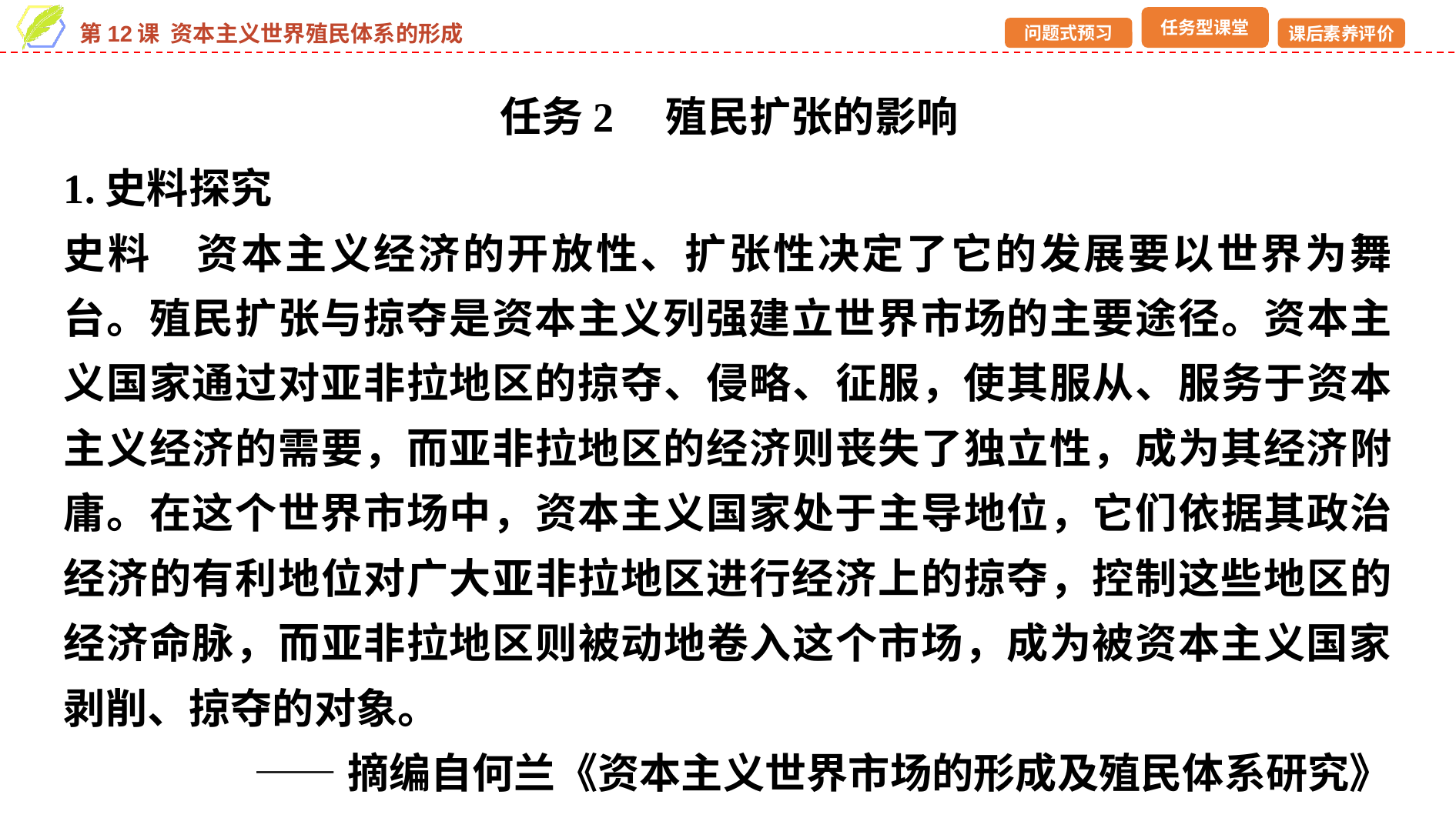

任务2　殖民扩张的影响
1.史料探究
史料　资本主义经济的开放性、扩张性决定了它的发展要以世界为舞台。殖民扩张与掠夺是资本主义列强建立世界市场的主要途径。资本主义国家通过对亚非拉地区的掠夺、侵略、征服，使其服从、服务于资本主义经济的需要，而亚非拉地区的经济则丧失了独立性，成为其经济附庸。在这个世界市场中，资本主义国家处于主导地位，它们依据其政治经济的有利地位对广大亚非拉地区进行经济上的掠夺，控制这些地区的经济命脉，而亚非拉地区则被动地卷入这个市场，成为被资本主义国家剥削、掠夺的对象。
——摘编自何兰《资本主义世界市场的形成及殖民体系研究》